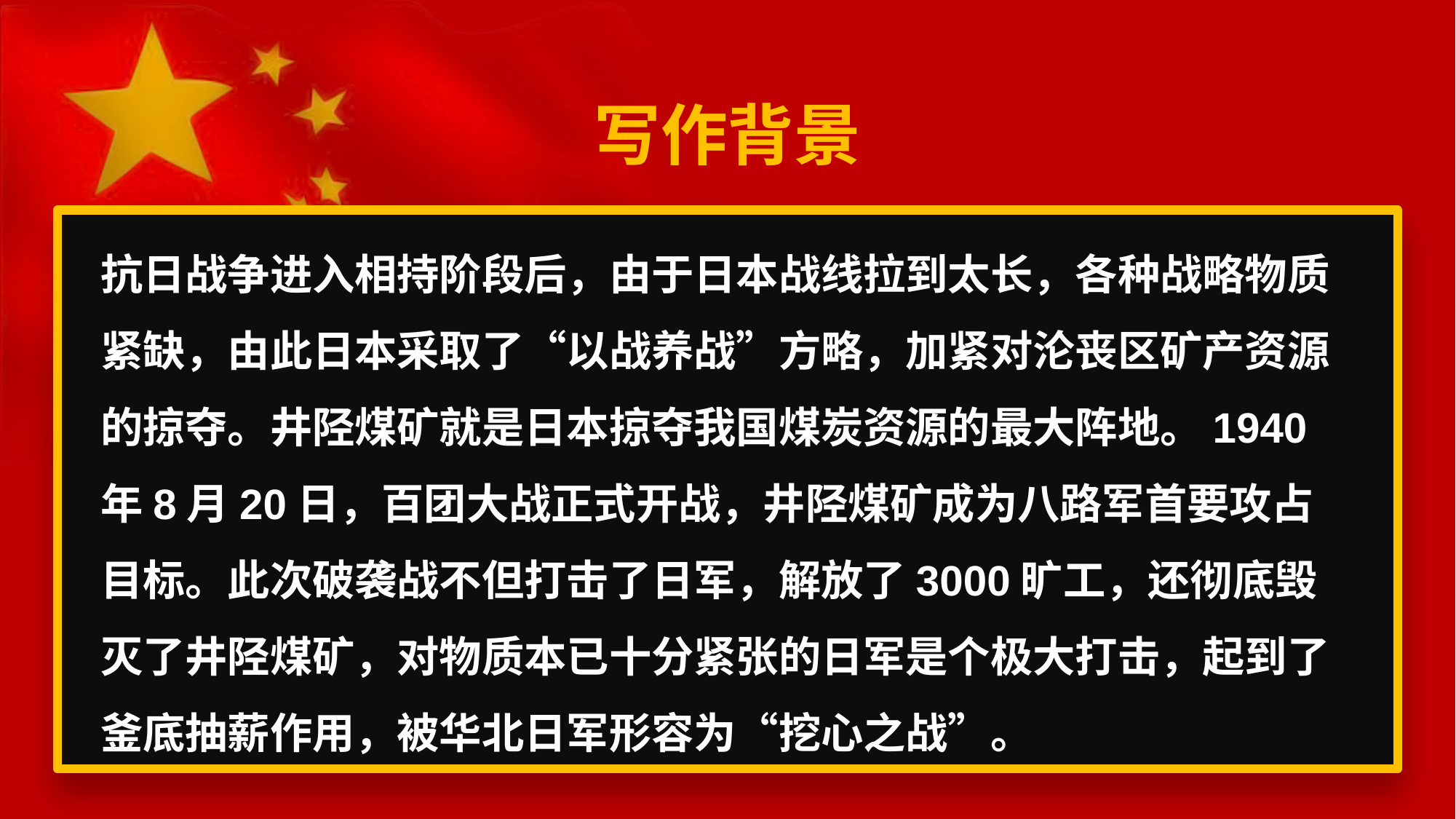

写作背景
抗日战争进入相持阶段后，由于日本战线拉到太长，各种战略物质紧缺，由此日本采取了“以战养战”方略，加紧对沦丧区矿产资源的掠夺。井陉煤矿就是日本掠夺我国煤炭资源的最大阵地。1940年8月20日，百团大战正式开战，井陉煤矿成为八路军首要攻占目标。此次破袭战不但打击了日军，解放了3000旷工，还彻底毁灭了井陉煤矿，对物质本已十分紧张的日军是个极大打击，起到了釜底抽薪作用，被华北日军形容为“挖心之战”。